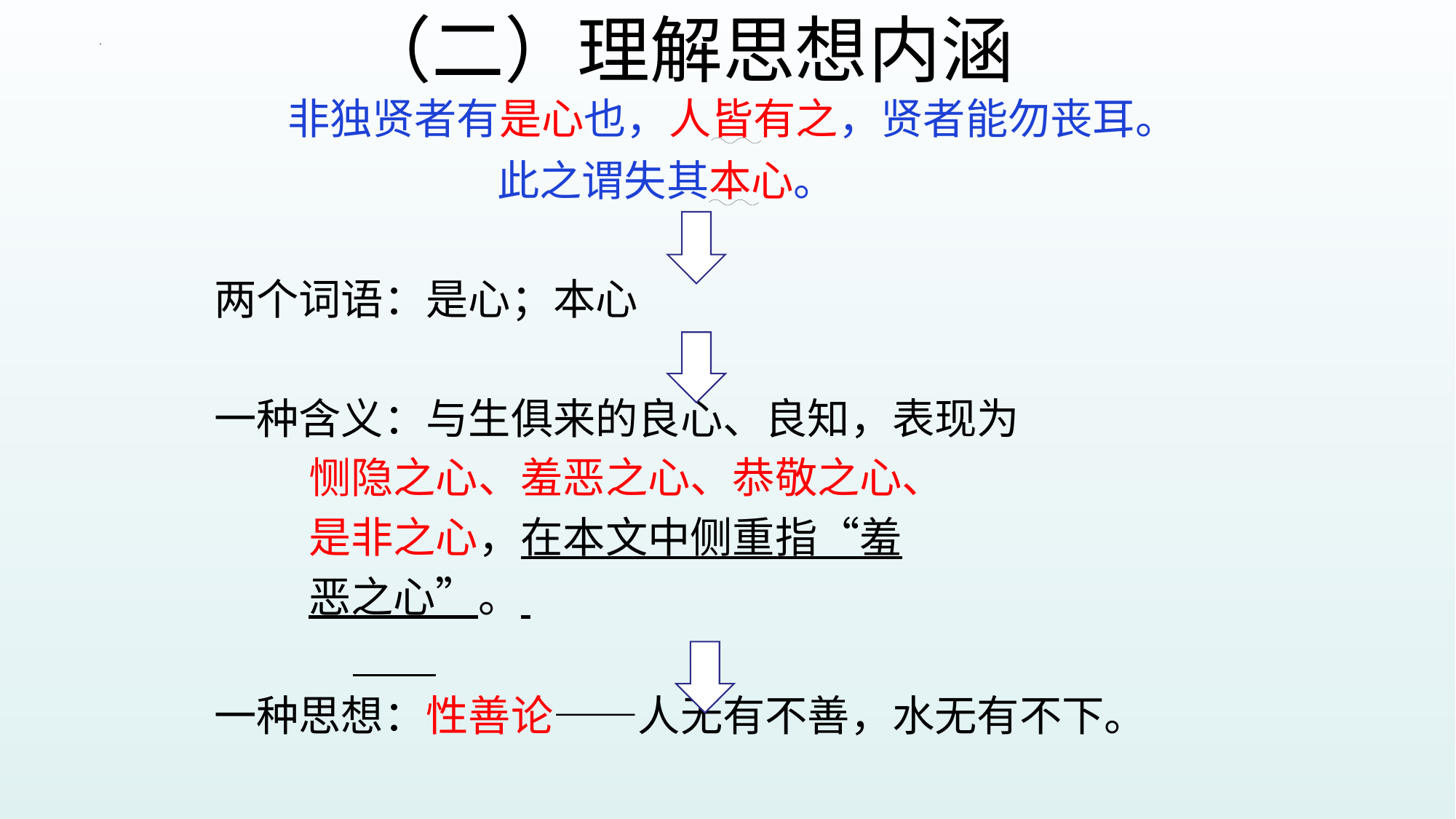

# （二）理解思想内涵
         非独贤者有是心也，人皆有之，贤者能勿丧耳。
        此之谓失其本心。

                  两个词语：是心；本心

                  一种含义：与生俱来的良心、良知，表现为
                            恻隐之心、羞恶之心、恭敬之心、
                            是非之心，在本文中侧重指“羞
                            恶之心”。

                  一种思想：性善论——人无有不善，水无有不下。